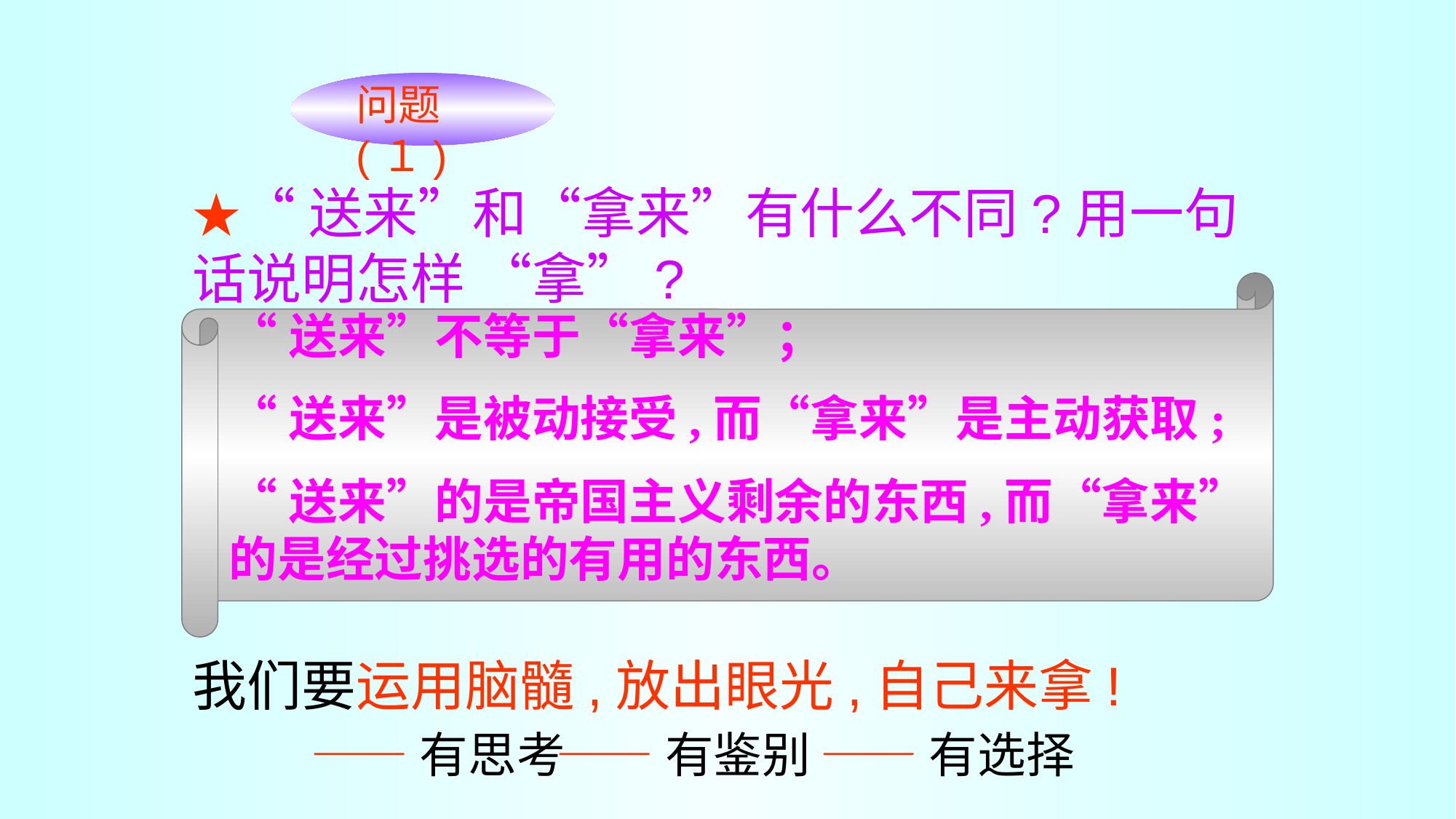

问题(１)

★“送来”和“拿来”有什么不同?用一句话说明怎样 “拿”?

“送来”不等于“拿来”；
“送来”是被动接受,而“拿来”是主动获取;
“送来”的是帝国主义剩余的东西,而“拿来”的是经过挑选的有用的东西。
我们要运用脑髓,放出眼光,自己来拿!
——有鉴别
——有选择
——有思考